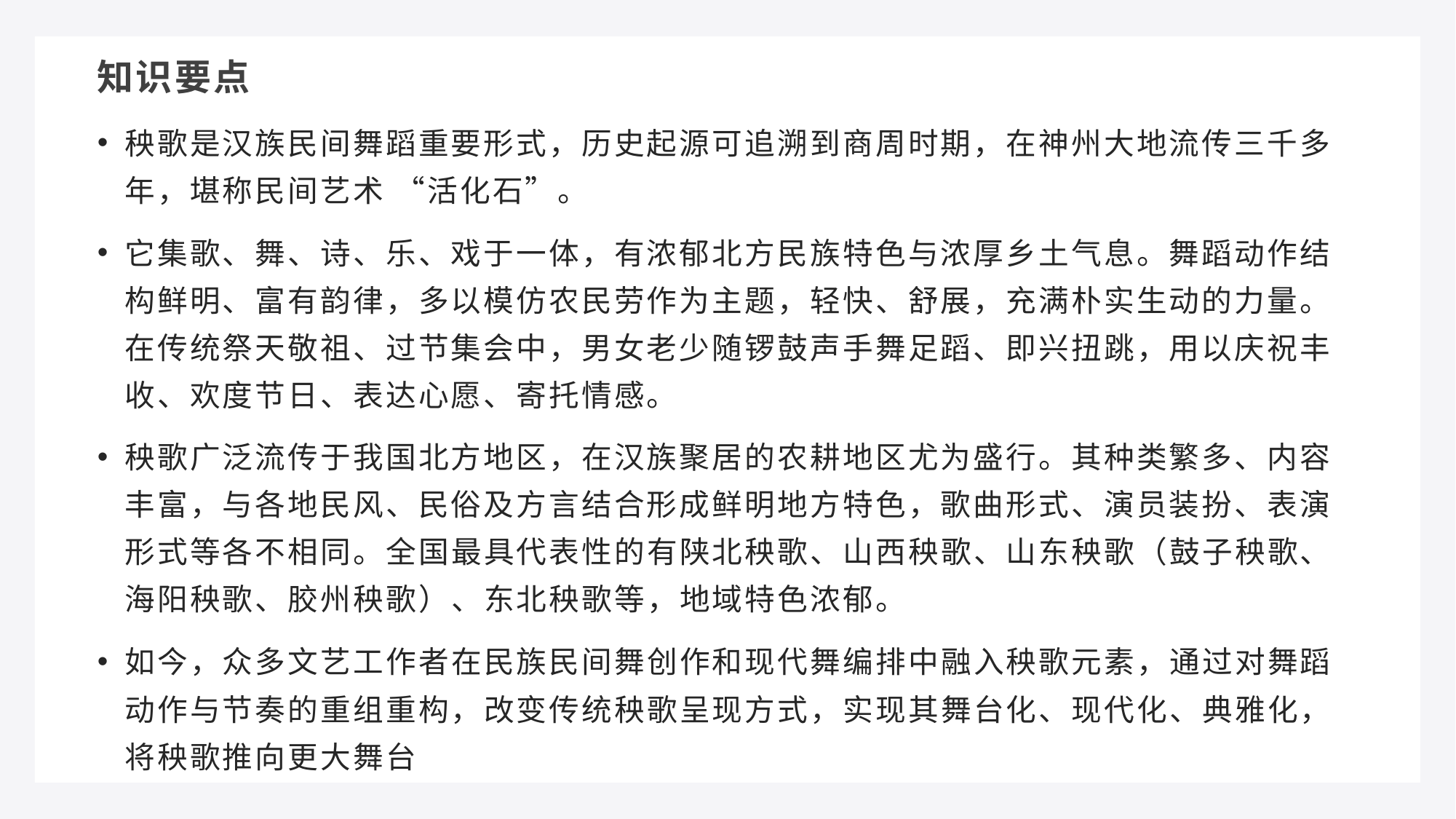

知识要点
秧歌是汉族民间舞蹈重要形式，历史起源可追溯到商周时期，在神州大地流传三千多年，堪称民间艺术 “活化石”。
它集歌、舞、诗、乐、戏于一体，有浓郁北方民族特色与浓厚乡土气息。舞蹈动作结构鲜明、富有韵律，多以模仿农民劳作为主题，轻快、舒展，充满朴实生动的力量。在传统祭天敬祖、过节集会中，男女老少随锣鼓声手舞足蹈、即兴扭跳，用以庆祝丰收、欢度节日、表达心愿、寄托情感。
秧歌广泛流传于我国北方地区，在汉族聚居的农耕地区尤为盛行。其种类繁多、内容丰富，与各地民风、民俗及方言结合形成鲜明地方特色，歌曲形式、演员装扮、表演形式等各不相同。全国最具代表性的有陕北秧歌、山西秧歌、山东秧歌（鼓子秧歌、海阳秧歌、胶州秧歌）、东北秧歌等，地域特色浓郁。
如今，众多文艺工作者在民族民间舞创作和现代舞编排中融入秧歌元素，通过对舞蹈动作与节奏的重组重构，改变传统秧歌呈现方式，实现其舞台化、现代化、典雅化，将秧歌推向更大舞台